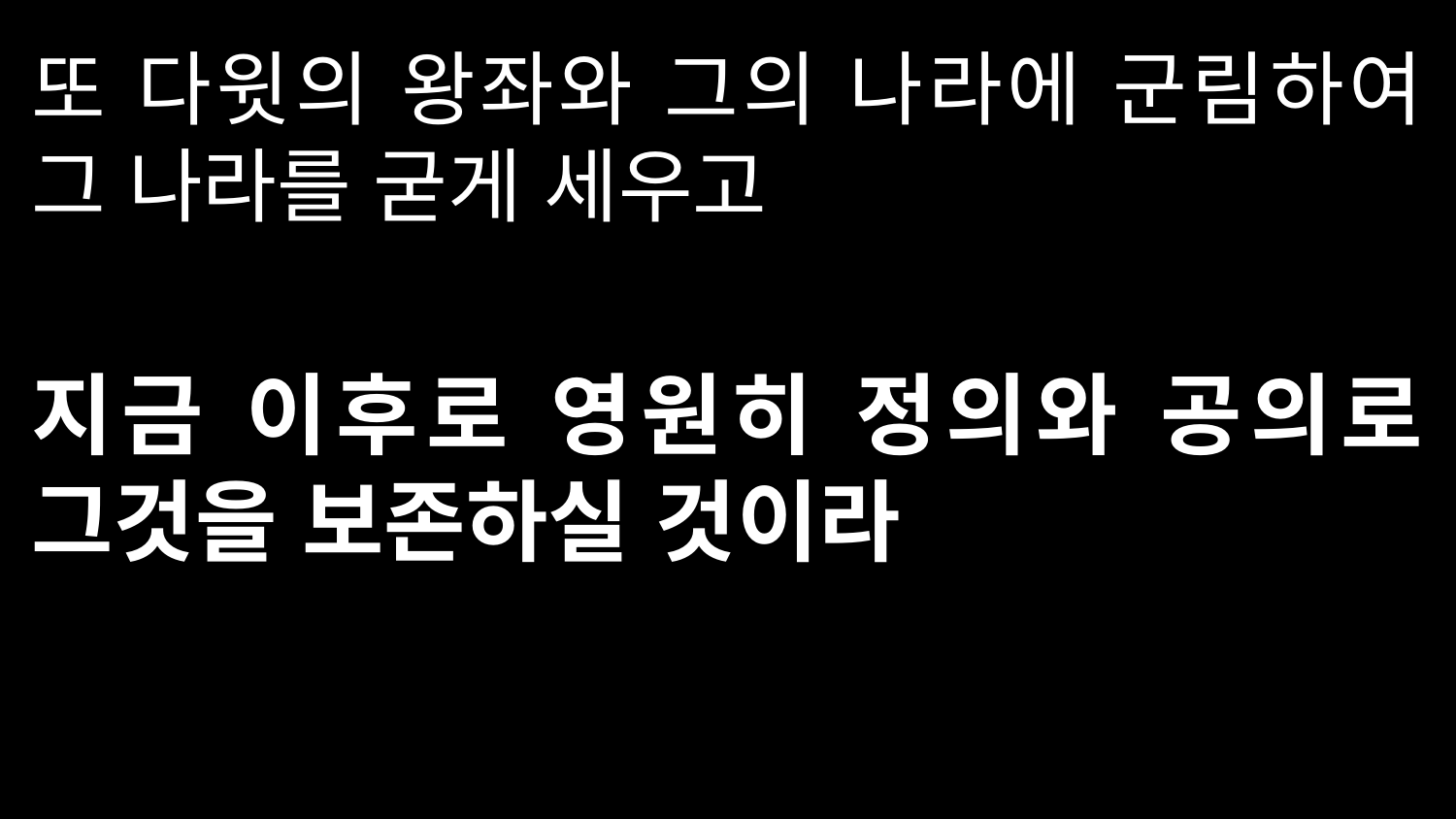

또 다윗의 왕좌와 그의 나라에 군림하여 그 나라를 굳게 세우고
지금 이후로 영원히 정의와 공의로 그것을 보존하실 것이라